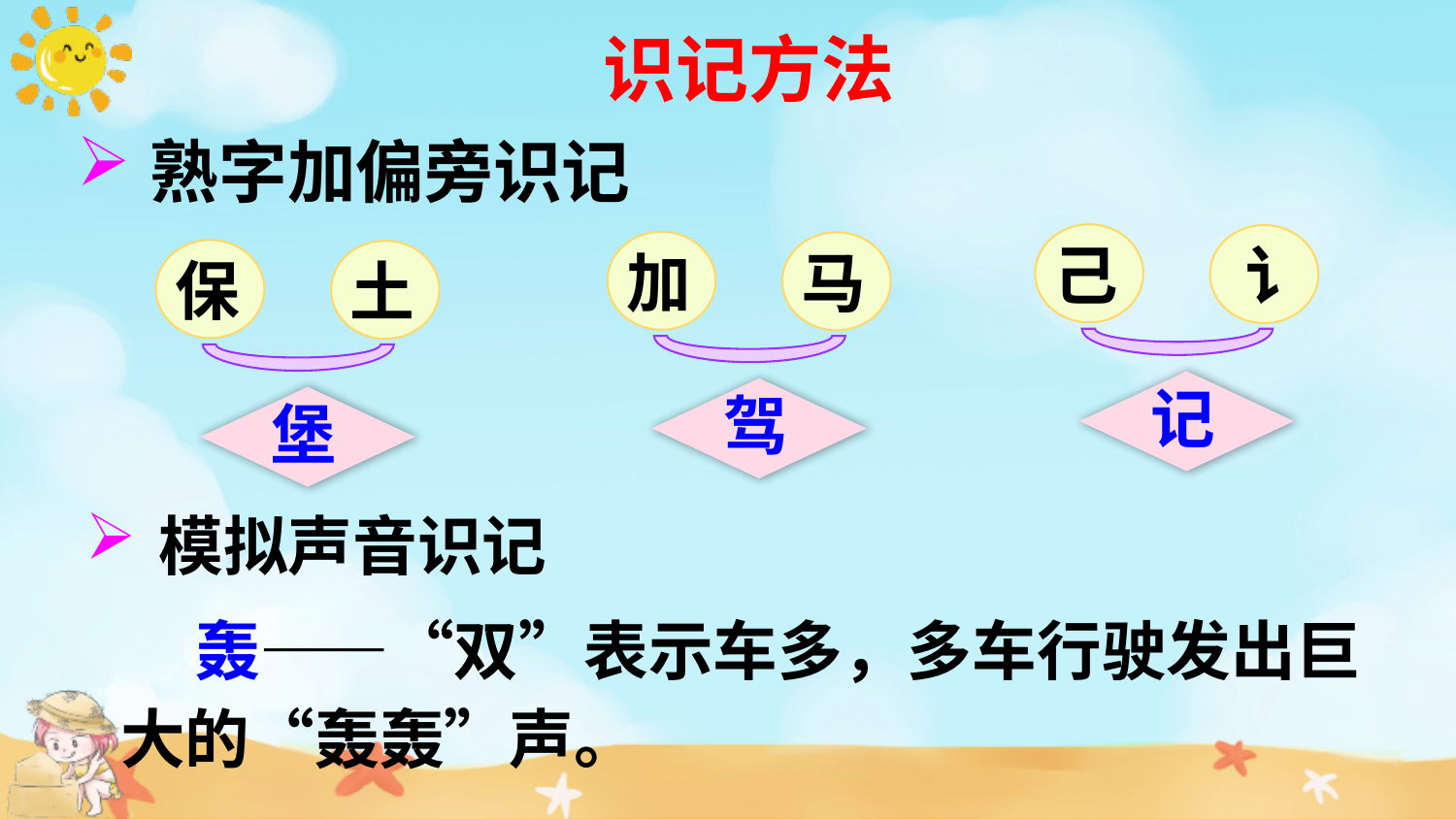

识记方法
熟字加偏旁识记

己

讠

加

马

保

土

记

驾

堡

模拟声音识记
    轰——“双”表示车多，多车行驶发出巨大的“轰轰”声。